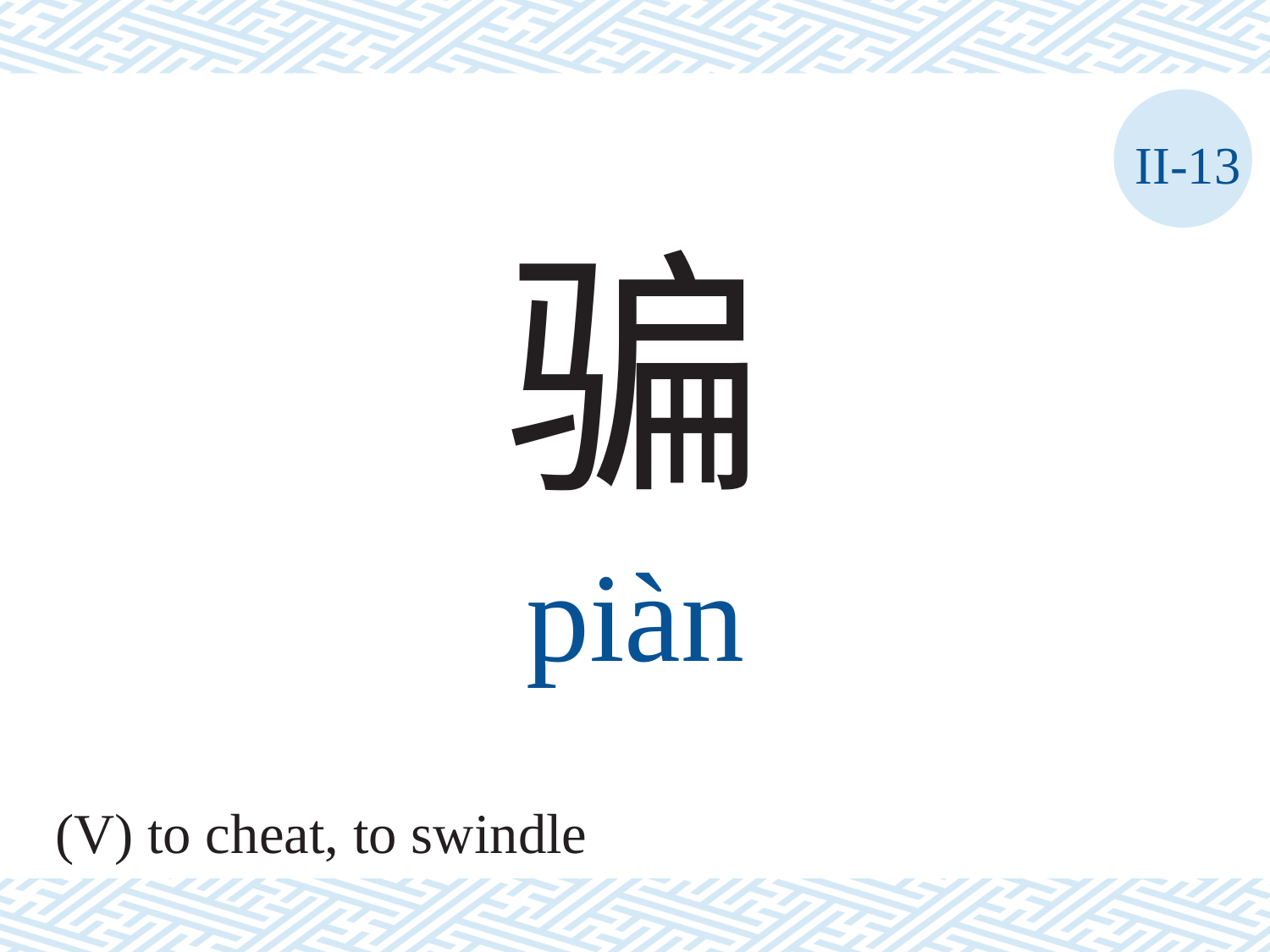

II-13
骗
piàn
(V) to cheat, to swindle